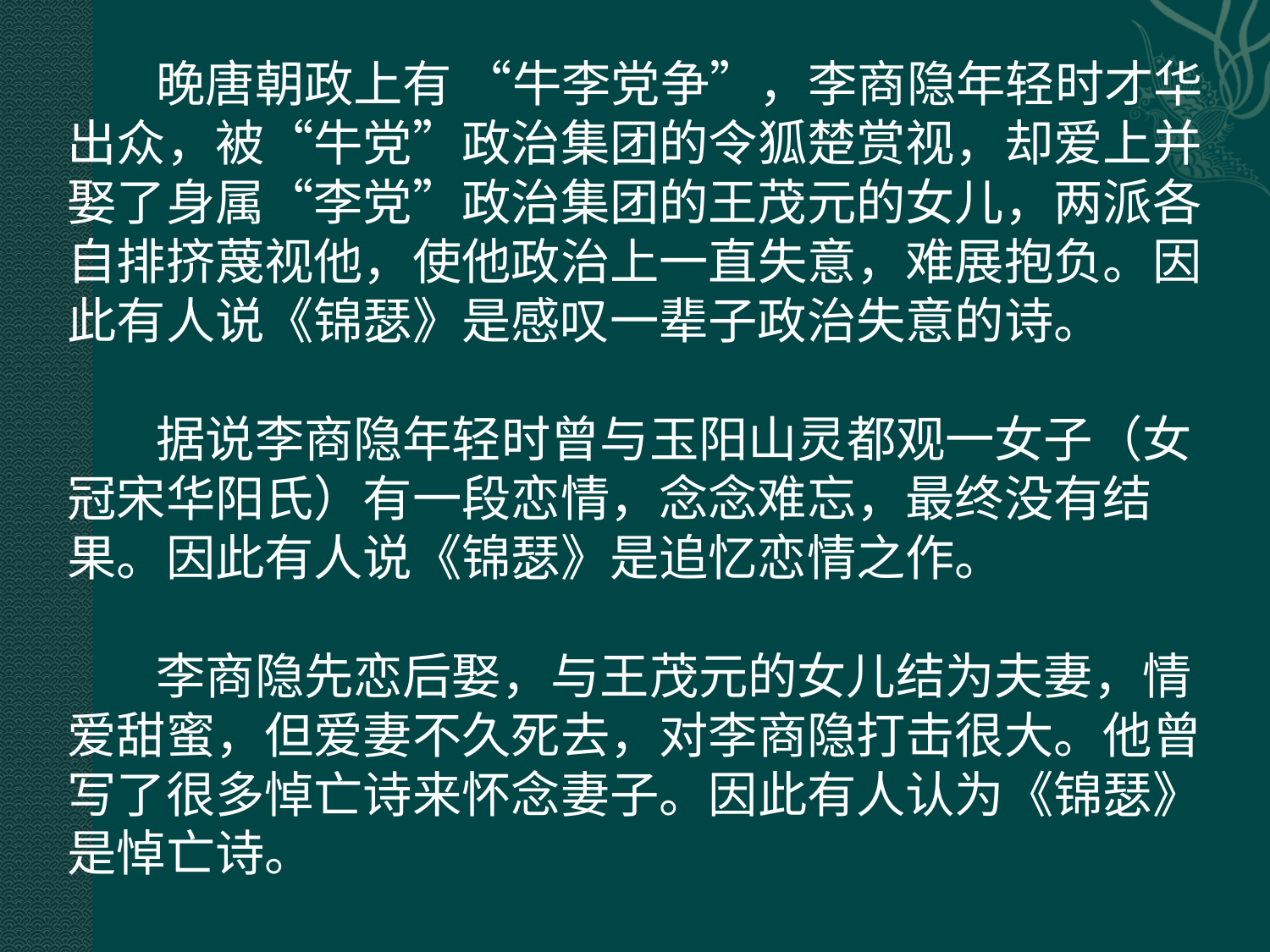

晚唐朝政上有 “牛李党争”，李商隐年轻时才华出众，被“牛党”政治集团的令狐楚赏视，却爱上并娶了身属“李党”政治集团的王茂元的女儿，两派各自排挤蔑视他，使他政治上一直失意，难展抱负。因此有人说《锦瑟》是感叹一辈子政治失意的诗。

       据说李商隐年轻时曾与玉阳山灵都观一女子（女冠宋华阳氏）有一段恋情，念念难忘，最终没有结果。因此有人说《锦瑟》是追忆恋情之作。

       李商隐先恋后娶，与王茂元的女儿结为夫妻，情爱甜蜜，但爱妻不久死去，对李商隐打击很大。他曾写了很多悼亡诗来怀念妻子。因此有人认为《锦瑟》是悼亡诗。